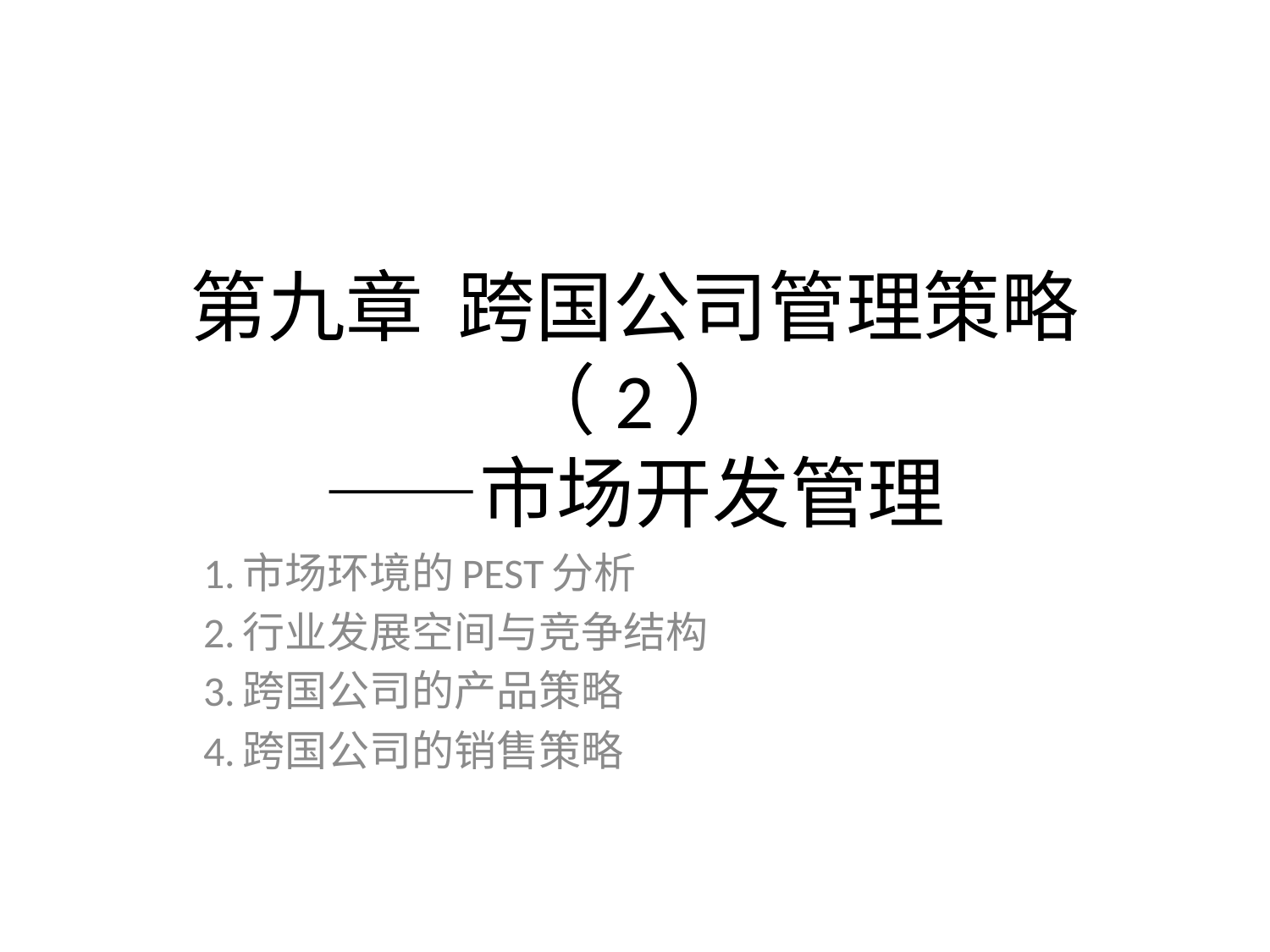

# 第九章  跨国公司管理策略（2） ——市场开发管理
1.市场环境的PEST分析
2.行业发展空间与竞争结构
3.跨国公司的产品策略
4.跨国公司的销售策略